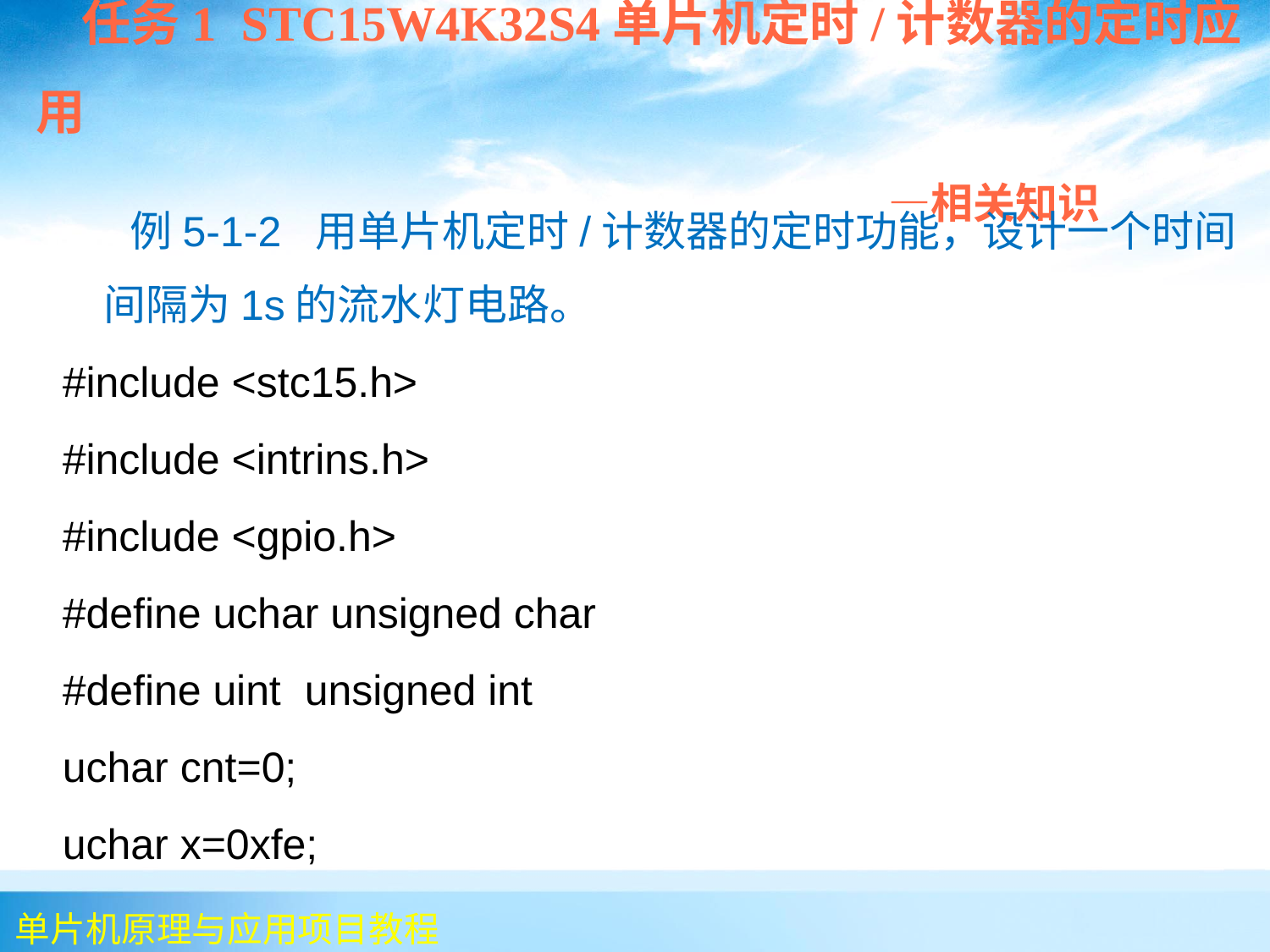

任务1  STC15W4K32S4单片机定时/计数器的定时应用
                                                                            —相关知识
      例5-1-2  用单片机定时/计数器的定时功能，设计一个时间间隔为1s的流水灯电路。
#include <stc15.h>
#include <intrins.h>
#include <gpio.h>
#define uchar unsigned char
#define uint  unsigned int
uchar cnt=0;
uchar x=0xfe;